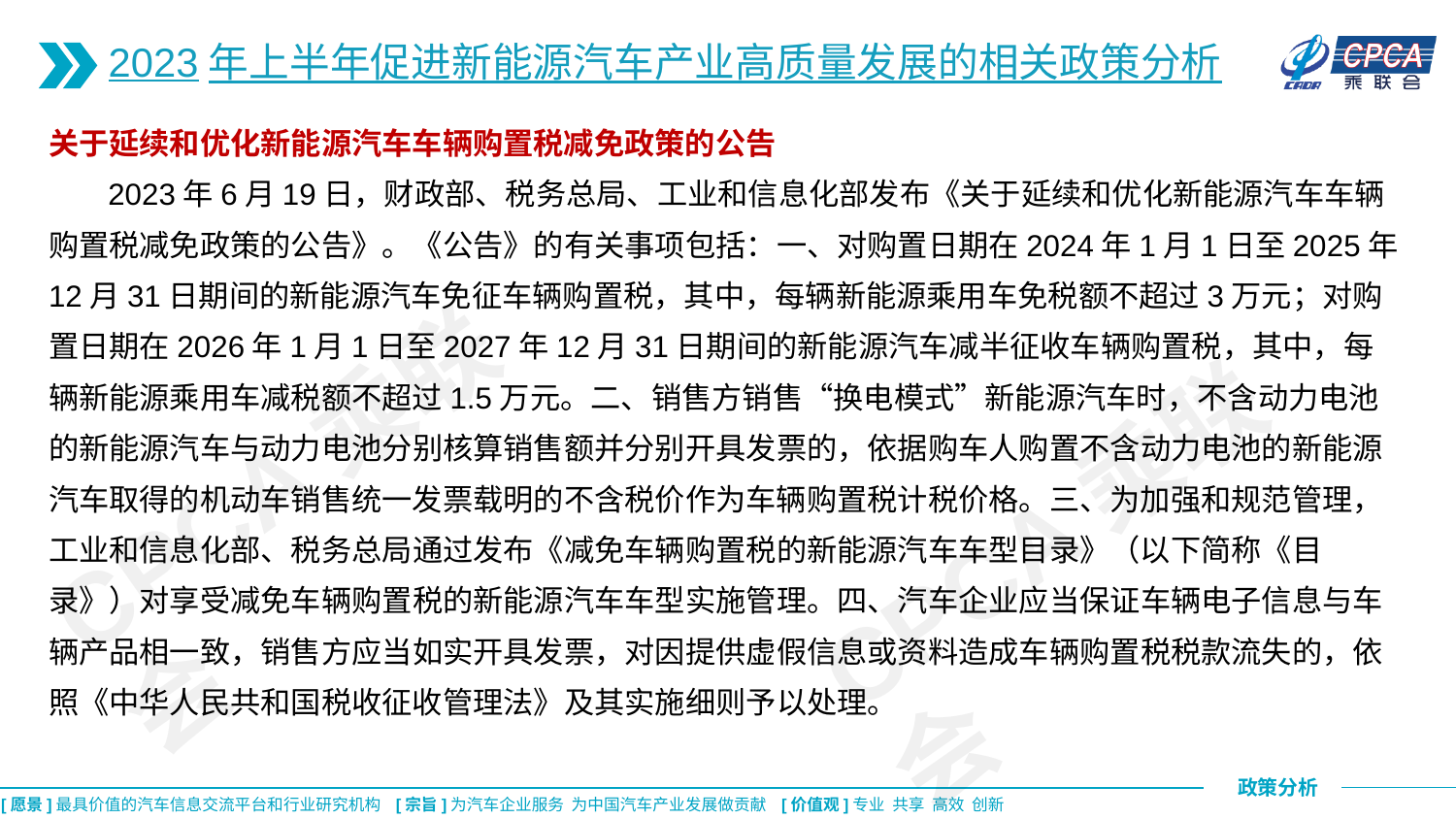

2023年上半年促进新能源汽车产业高质量发展的相关政策分析
关于延续和优化新能源汽车车辆购置税减免政策的公告
       2023年6月19日，财政部、税务总局、工业和信息化部发布《关于延续和优化新能源汽车车辆购置税减免政策的公告》。《公告》的有关事项包括：一、对购置日期在2024年1月1日至2025年12月31日期间的新能源汽车免征车辆购置税，其中，每辆新能源乘用车免税额不超过3万元；对购置日期在2026年1月1日至2027年12月31日期间的新能源汽车减半征收车辆购置税，其中，每辆新能源乘用车减税额不超过1.5万元。二、销售方销售“换电模式”新能源汽车时，不含动力电池的新能源汽车与动力电池分别核算销售额并分别开具发票的，依据购车人购置不含动力电池的新能源汽车取得的机动车销售统一发票载明的不含税价作为车辆购置税计税价格。三、为加强和规范管理，工业和信息化部、税务总局通过发布《减免车辆购置税的新能源汽车车型目录》（以下简称《目录》）对享受减免车辆购置税的新能源汽车车型实施管理。四、汽车企业应当保证车辆电子信息与车辆产品相一致，销售方应当如实开具发票，对因提供虚假信息或资料造成车辆购置税税款流失的，依照《中华人民共和国税收征收管理法》及其实施细则予以处理。
CPCA乘联会
CPCA乘联会